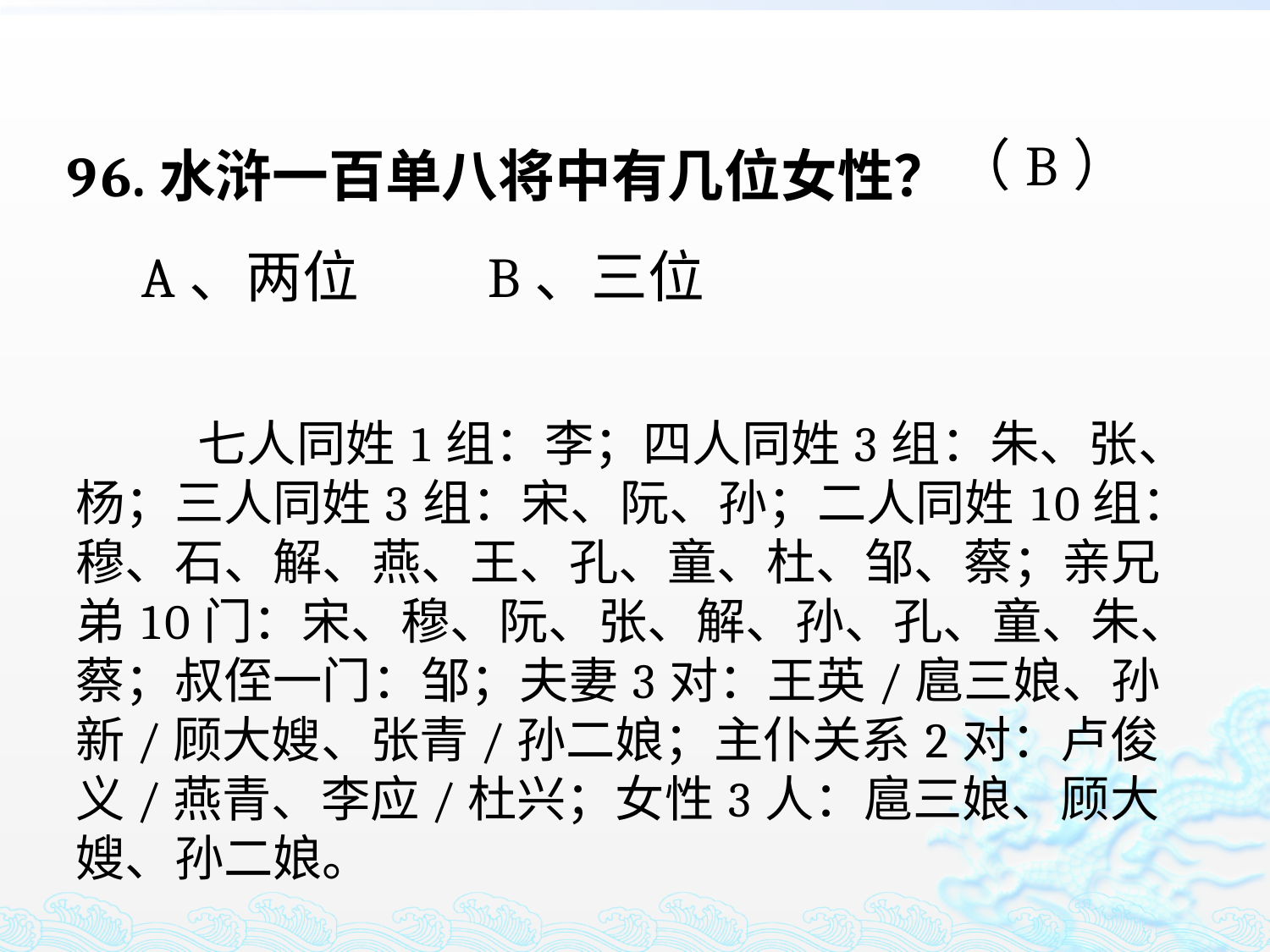

96.水浒一百单八将中有几位女性？
      A、两位         B、三位
（B）
          七人同姓1组：李；四人同姓3组：朱、张、杨；三人同姓3组：宋、阮、孙；二人同姓10组：穆、石、解、燕、王、孔、童、杜、邹、蔡；亲兄弟10门：宋、穆、阮、张、解、孙、孔、童、朱、蔡；叔侄一门：邹；夫妻3对：王英/扈三娘、孙新/顾大嫂、张青/孙二娘；主仆关系2对：卢俊义/燕青、李应/杜兴；女性3人：扈三娘、顾大嫂、孙二娘。